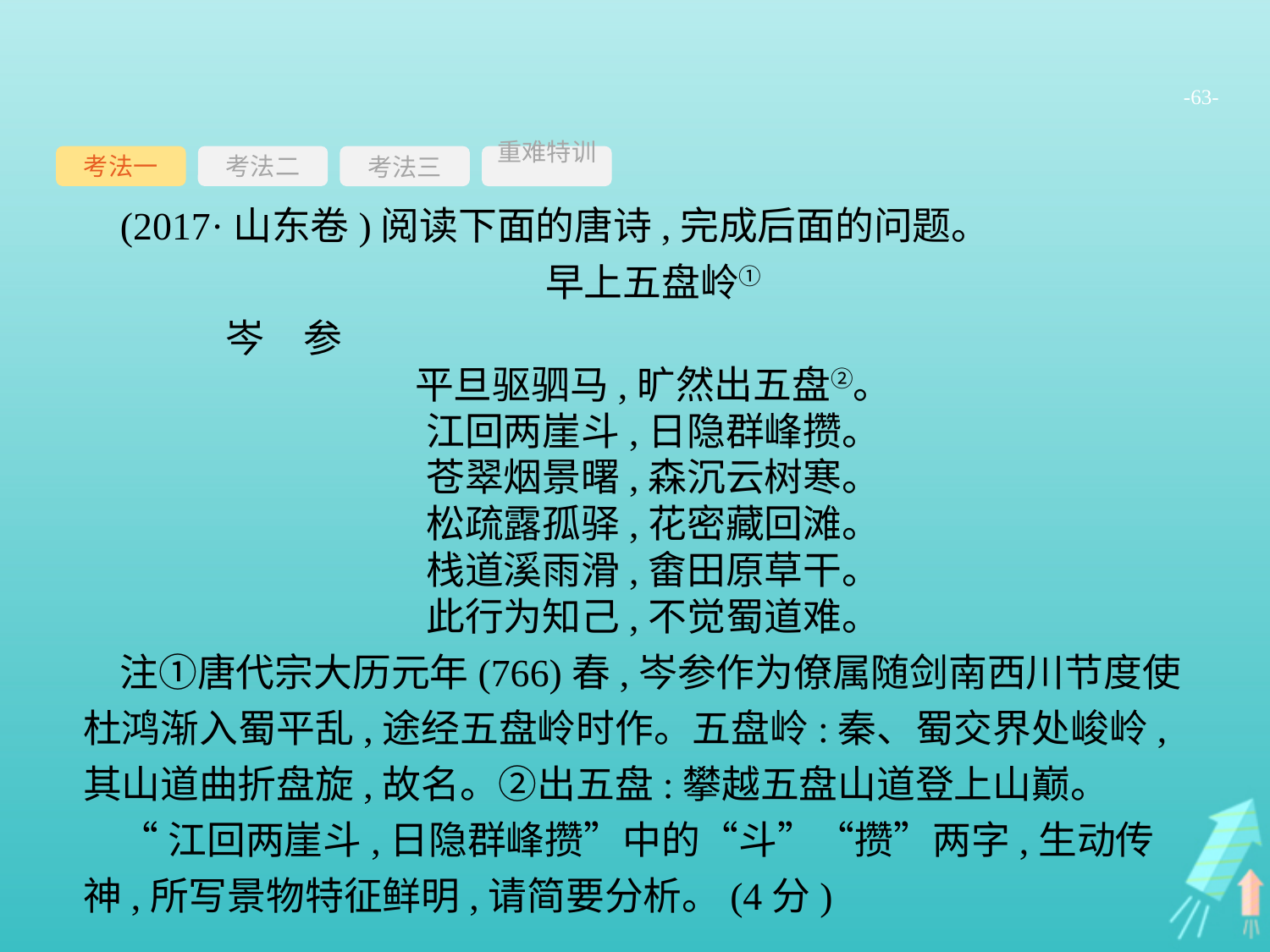

-63-
考法一
考法三
重难特训
考法二
(2017·山东卷)阅读下面的唐诗,完成后面的问题。
早上五盘岭①
	岑　参
平旦驱驷马,旷然出五盘②。
江回两崖斗,日隐群峰攒。
苍翠烟景曙,森沉云树寒。
松疏露孤驿,花密藏回滩。
栈道溪雨滑,畬田原草干。
此行为知己,不觉蜀道难。
注①唐代宗大历元年(766)春,岑参作为僚属随剑南西川节度使杜鸿渐入蜀平乱,途经五盘岭时作。五盘岭:秦、蜀交界处峻岭,其山道曲折盘旋,故名。②出五盘:攀越五盘山道登上山巅。
“江回两崖斗,日隐群峰攒”中的“斗”“攒”两字,生动传神,所写景物特征鲜明,请简要分析。(4分)